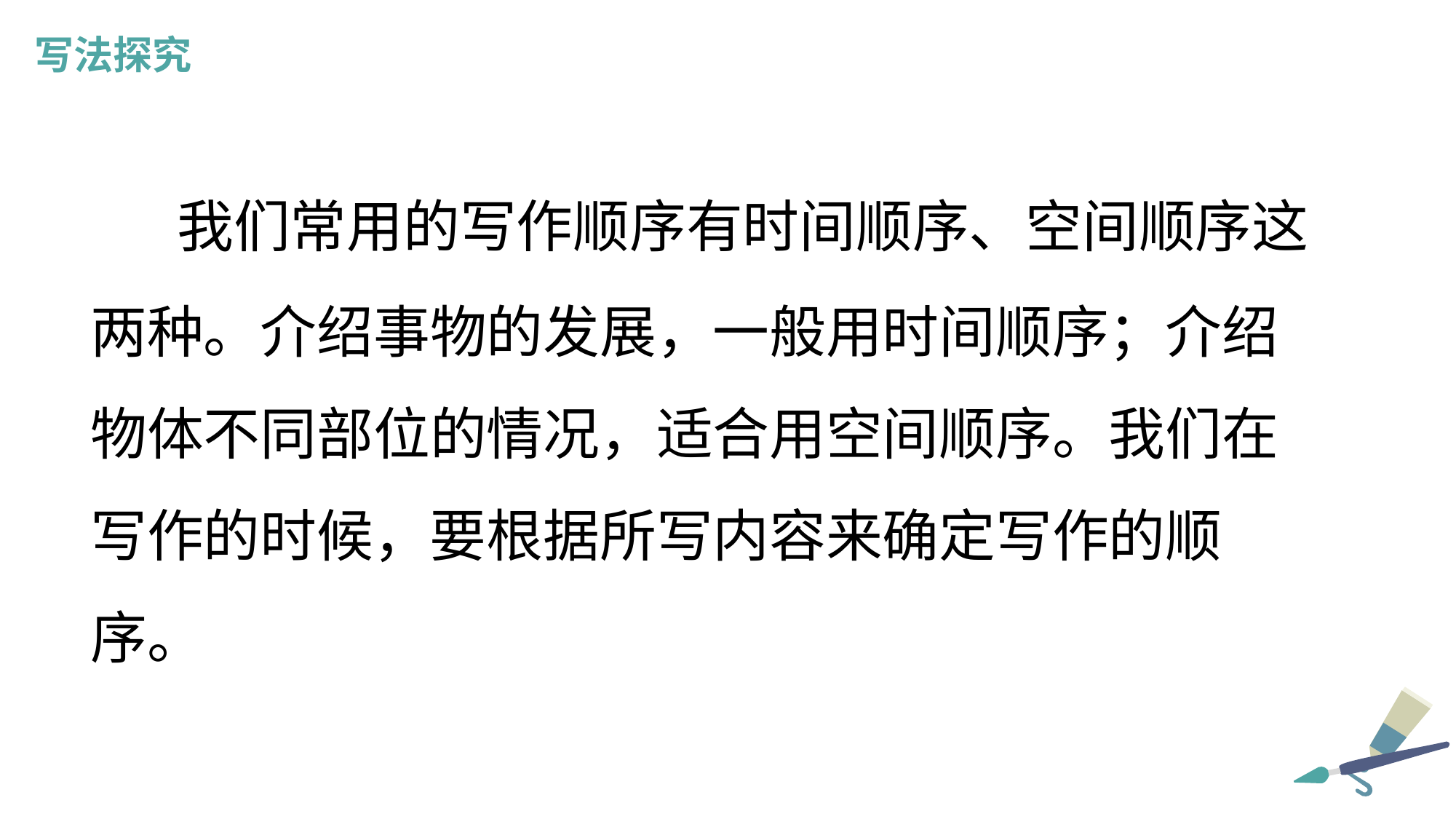

写法探究
  我们常用的写作顺序有时间顺序、空间顺序这两种。介绍事物的发展，一般用时间顺序；介绍物体不同部位的情况，适合用空间顺序。我们在写作的时候，要根据所写内容来确定写作的顺序。